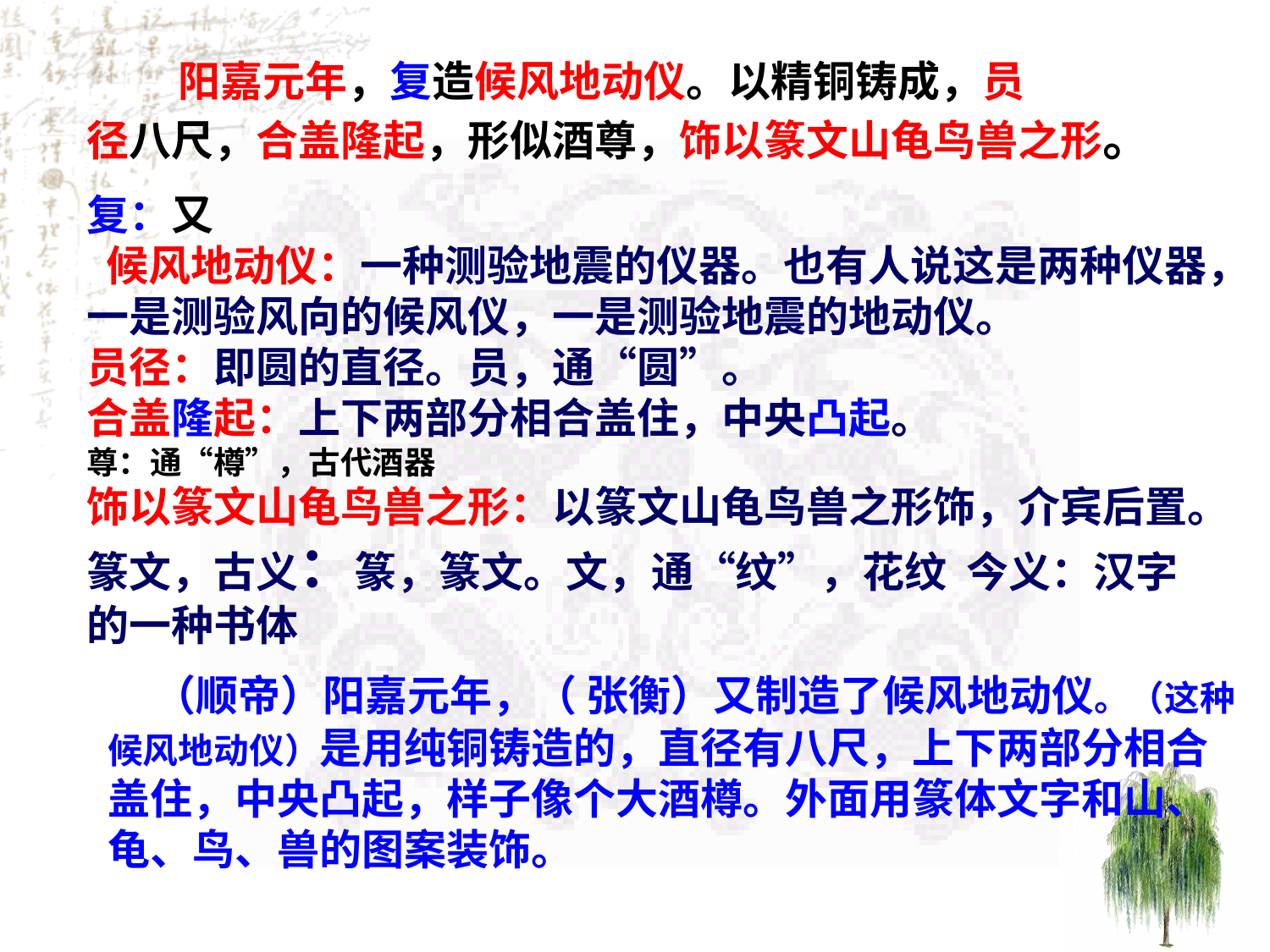

阳嘉元年，复造候风地动仪。以精铜铸成，员
径八尺，合盖隆起，形似酒尊，饰以篆文山龟鸟兽之形。
复：又
 候风地动仪：一种测验地震的仪器。也有人说这是两种仪器，一是测验风向的候风仪，一是测验地震的地动仪。
员径：即圆的直径。员，通“圆”。
合盖隆起：上下两部分相合盖住，中央凸起。
尊：通“樽”，古代酒器
饰以篆文山龟鸟兽之形：以篆文山龟鸟兽之形饰，介宾后置。篆文，古义：篆，篆文。文，通“纹”，花纹  今义：汉字的一种书体
   （顺帝）阳嘉元年，（ 张衡）又制造了候风地动仪。（这种候风地动仪）是用纯铜铸造的，直径有八尺，上下两部分相合盖住，中央凸起，样子像个大酒樽。外面用篆体文字和山、龟、鸟、兽的图案装饰。